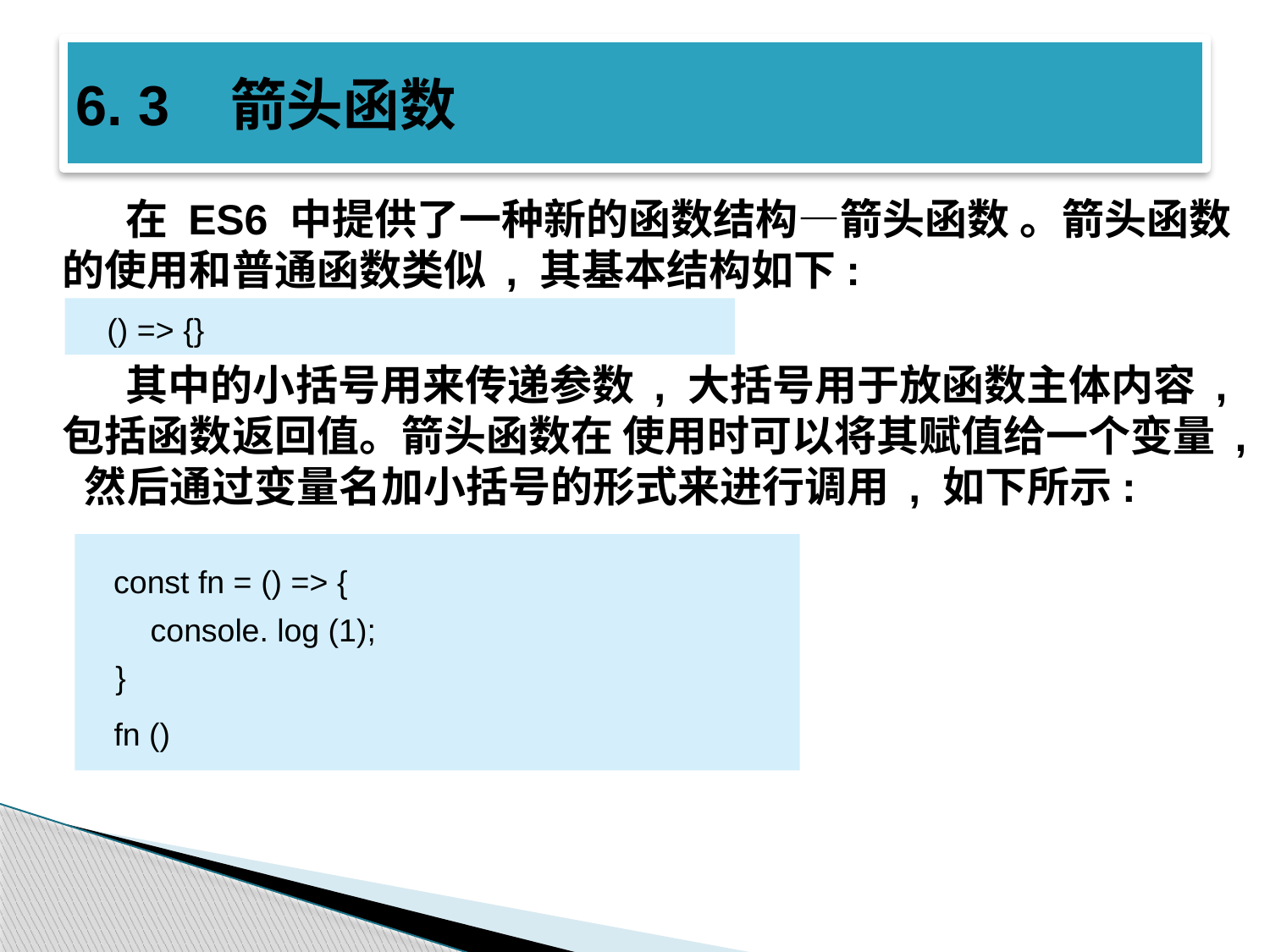

# 6. 3   箭头函数
在 ES6 中提供了一种新的函数结构—箭头函数 。箭头函数的使用和普通函数类似 , 其基本结构如下:

其中的小括号用来传递参数 , 大括号用于放函数主体内容 , 包括函数返回值。箭头函数在 使用时可以将其赋值给一个变量 , 然后通过变量名加小括号的形式来进行调用 , 如下所示:

() => {}

const fn = () => {

console. log (1);

}

fn ()